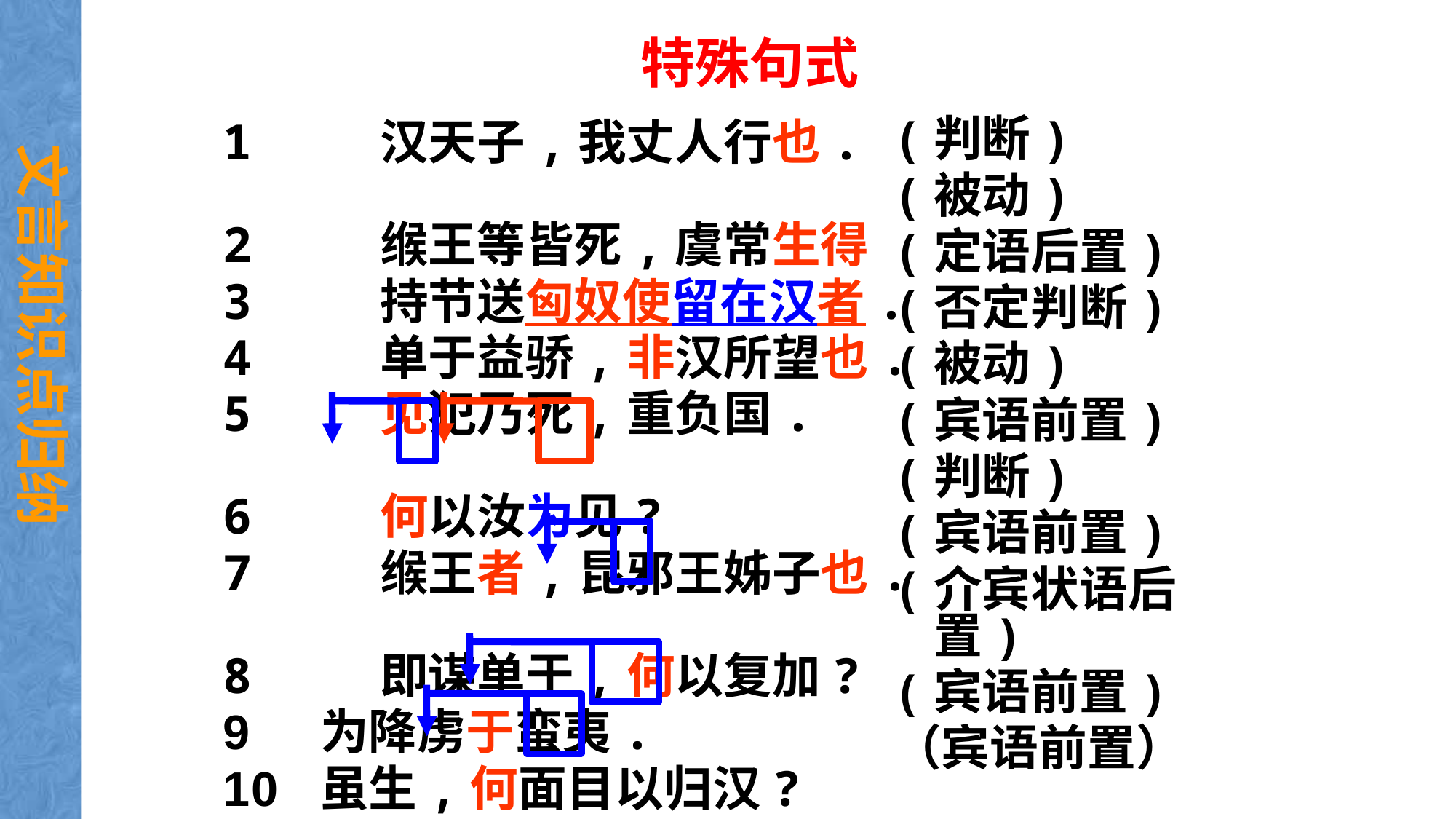

特殊句式
(判断)
(被动)
(定语后置)
(否定判断)
(被动)
(宾语前置)
(判断)
(宾语前置)
(介宾状语后置)
(宾语前置)
（宾语前置）

1    汉天子,我丈人行也.
2    缑王等皆死,虞常生得
3    持节送匈奴使留在汉者.
4    单于益骄,非汉所望也.
5    见犯乃死,重负国.
6    何以汝为见?
7    缑王者,昆邪王姊子也.
8    即谋单于,何以复加?
  为降虏于蛮夷.
  虽生,何面目以归汉?
  信义安所见乎？

文言知识点归纳